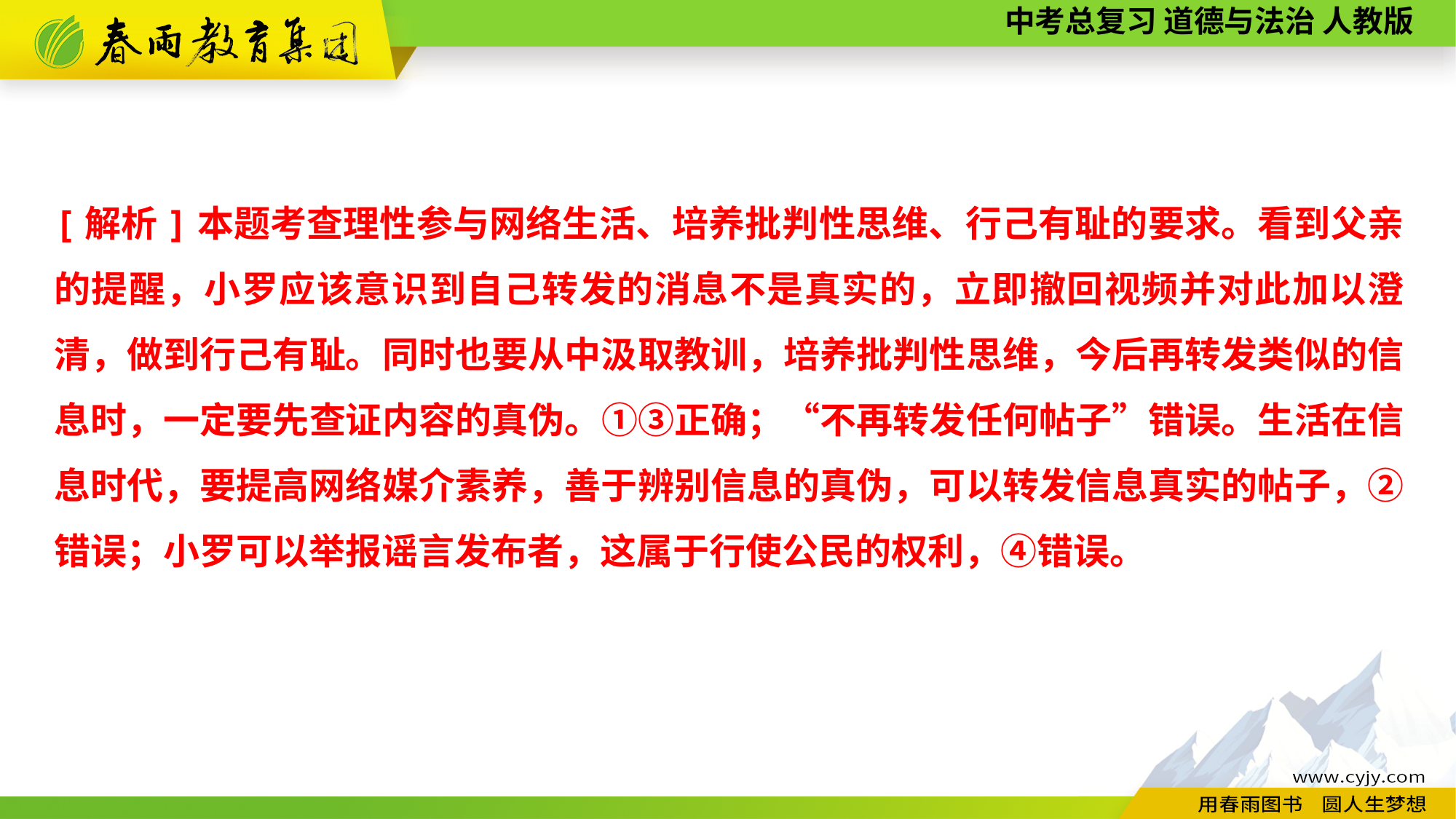

[解析]本题考查理性参与网络生活、培养批判性思维、行己有耻的要求。看到父亲的提醒，小罗应该意识到自己转发的消息不是真实的，立即撤回视频并对此加以澄清，做到行己有耻。同时也要从中汲取教训，培养批判性思维，今后再转发类似的信息时，一定要先查证内容的真伪。①③正确；“不再转发任何帖子”错误。生活在信息时代，要提高网络媒介素养，善于辨别信息的真伪，可以转发信息真实的帖子，②错误；小罗可以举报谣言发布者，这属于行使公民的权利，④错误。